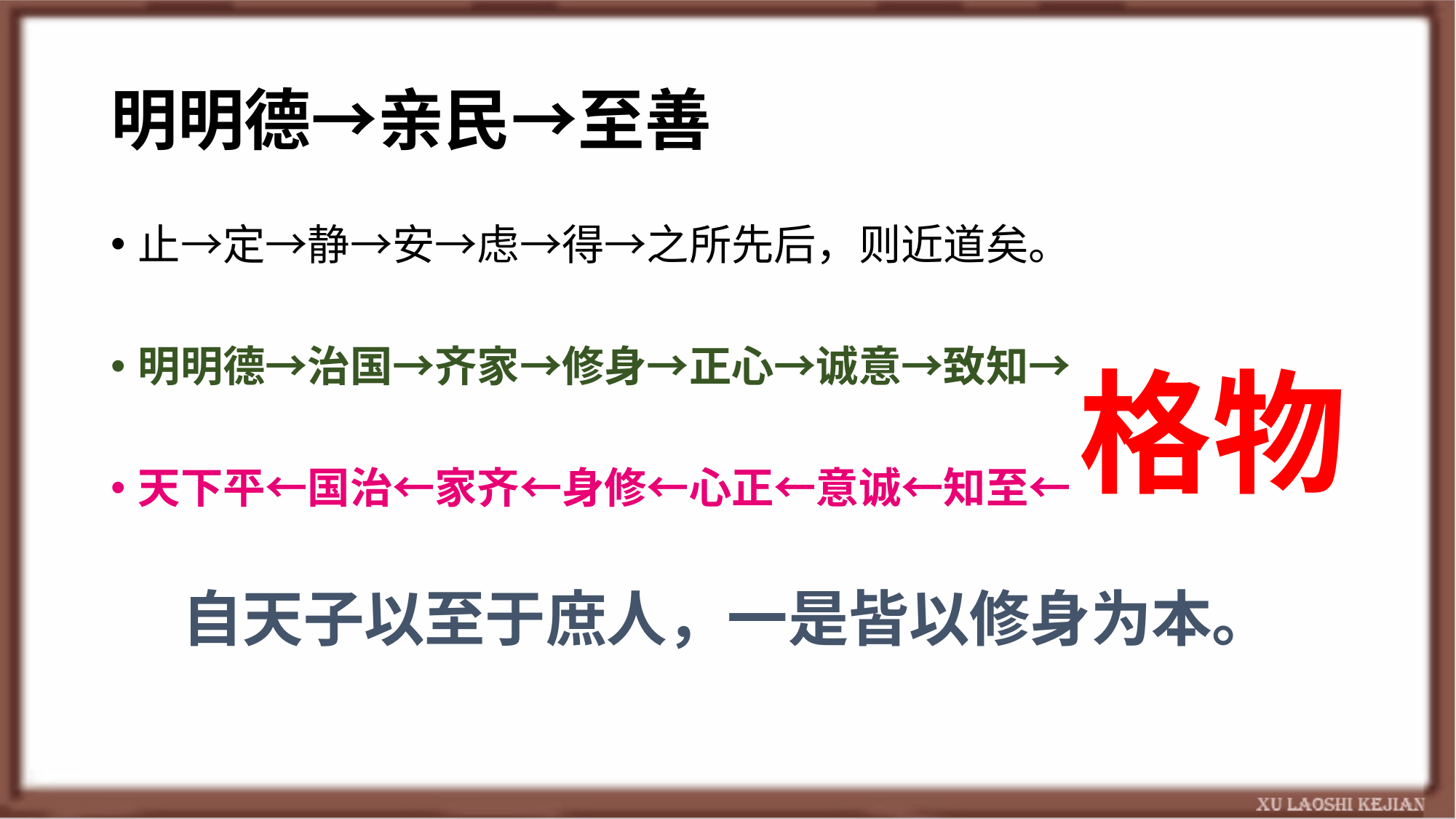

# 明明德→亲民→至善
止→定→静→安→虑→得→之所先后，则近道矣。

明明德→治国→齐家→修身→正心→诚意→致知→

天下平←国治←家齐←身修←心正←意诚←知至←

自天子以至于庶人，一是皆以修身为本。
格物